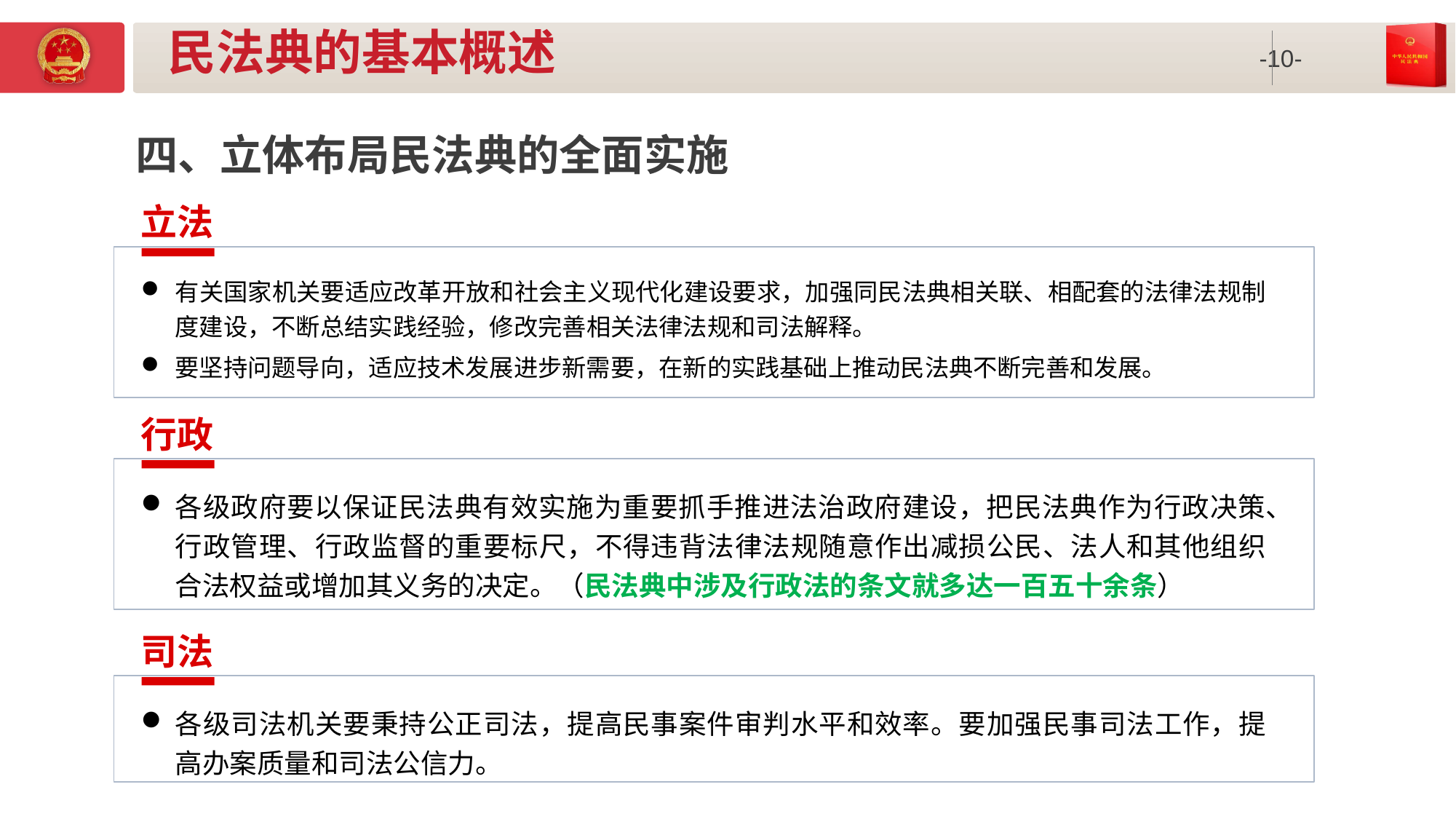

# 民法典的基本概述
四、立体布局民法典的全面实施
立法

有关国家机关要适应改革开放和社会主义现代化建设要求，加强同民法典相关联、相配套的法律法规制度建设，不断总结实践经验，修改完善相关法律法规和司法解释。
要坚持问题导向，适应技术发展进步新需要，在新的实践基础上推动民法典不断完善和发展。
行政

各级政府要以保证民法典有效实施为重要抓手推进法治政府建设，把民法典作为行政决策、行政管理、行政监督的重要标尺，不得违背法律法规随意作出减损公民、法人和其他组织合法权益或增加其义务的决定。（民法典中涉及行政法的条文就多达一百五十余条）
司法

各级司法机关要秉持公正司法，提高民事案件审判水平和效率。要加强民事司法工作，提高办案质量和司法公信力。